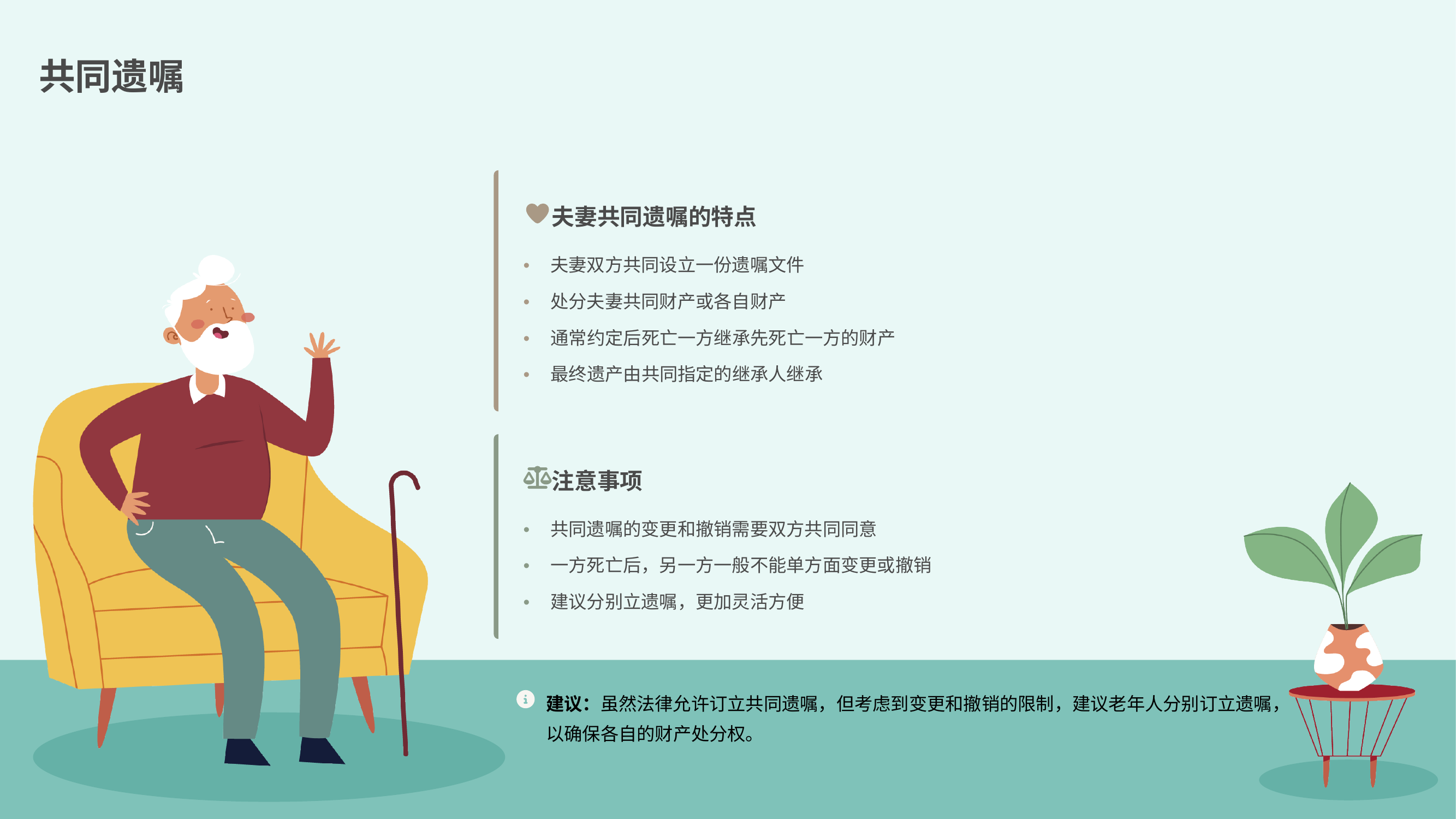

共同遗嘱

夫妻共同遗嘱的特点

•
夫妻双方共同设立一份遗嘱文件
•
处分夫妻共同财产或各自财产
•
通常约定后死亡一方继承先死亡一方的财产
•
最终遗产由共同指定的继承人继承

注意事项

•
共同遗嘱的变更和撤销需要双方共同同意
•
一方死亡后，另一方一般不能单方面变更或撤销
•
建议分别立遗嘱，更加灵活方便
建议：虽然法律允许订立共同遗嘱，但考虑到变更和撤销的限制，建议老年人分别订立遗嘱，以确保各自的财产处分权。